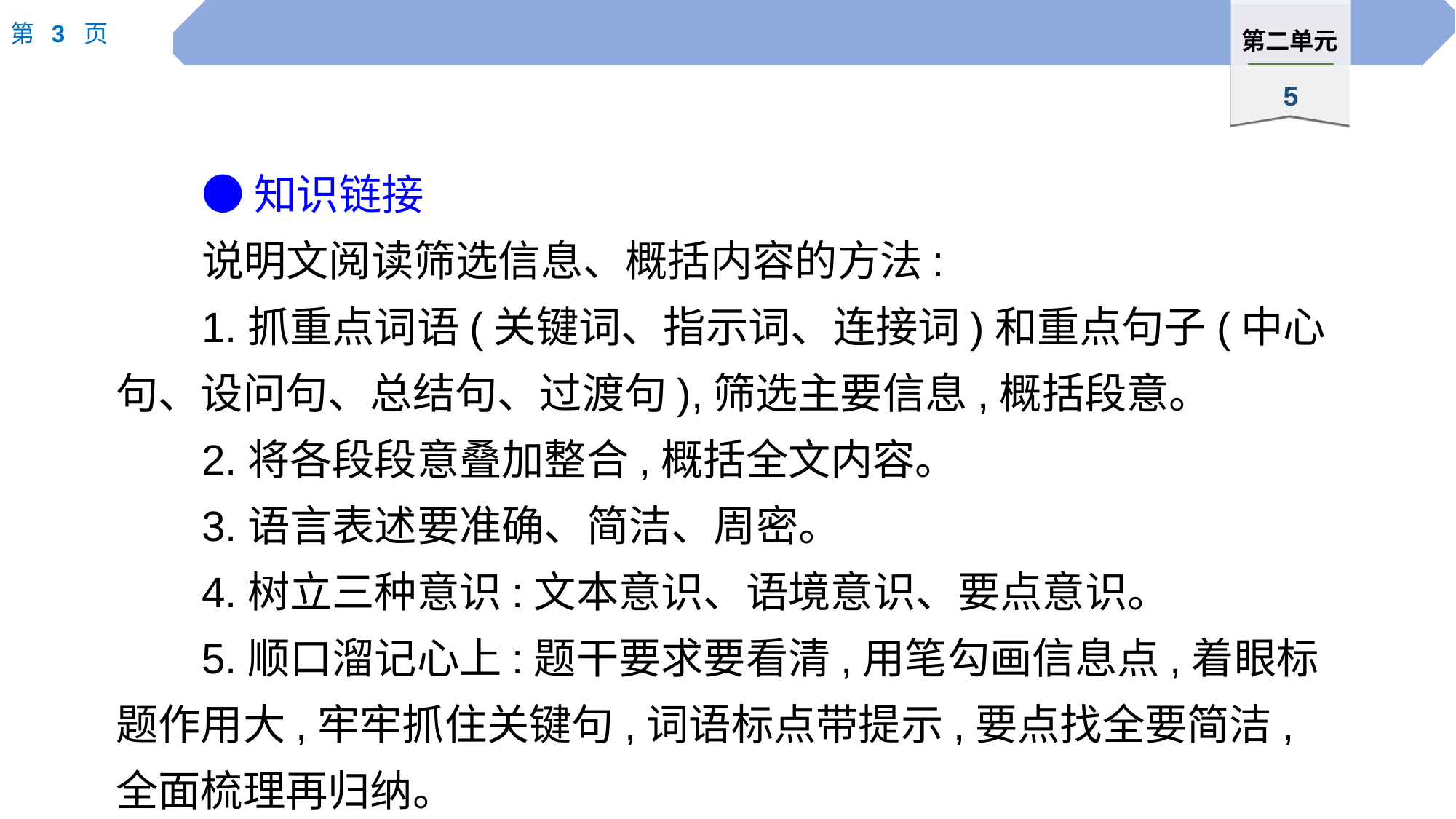

●知识链接
说明文阅读筛选信息、概括内容的方法:
1.抓重点词语(关键词、指示词、连接词)和重点句子(中心句、设问句、总结句、过渡句),筛选主要信息,概括段意。
2.将各段段意叠加整合,概括全文内容。
3.语言表述要准确、简洁、周密。
4.树立三种意识:文本意识、语境意识、要点意识。
5.顺口溜记心上:题干要求要看清,用笔勾画信息点,着眼标题作用大,牢牢抓住关键句,词语标点带提示,要点找全要简洁,全面梳理再归纳。